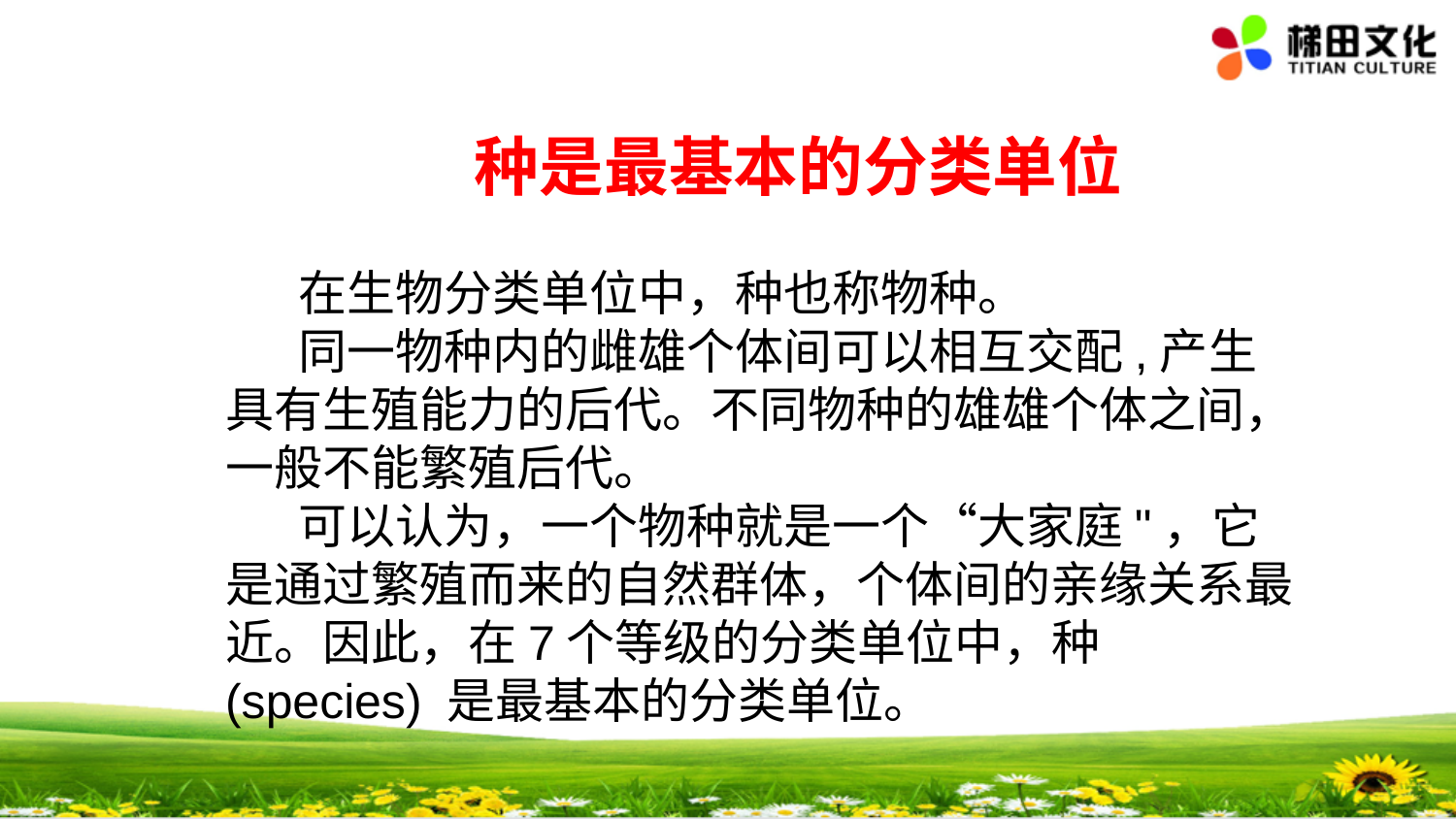

种是最基本的分类单位

在生物分类单位中，种也称物种。
同一物种内的雌雄个体间可以相互交配,产生具有生殖能力的后代。不同物种的雄雄个体之间，一般不能繁殖后代。
可以认为，一个物种就是一个“大家庭"，它是通过繁殖而来的自然群体，个体间的亲缘关系最近。因此，在7个等级的分类单位中，种(species) 是最基本的分类单位。